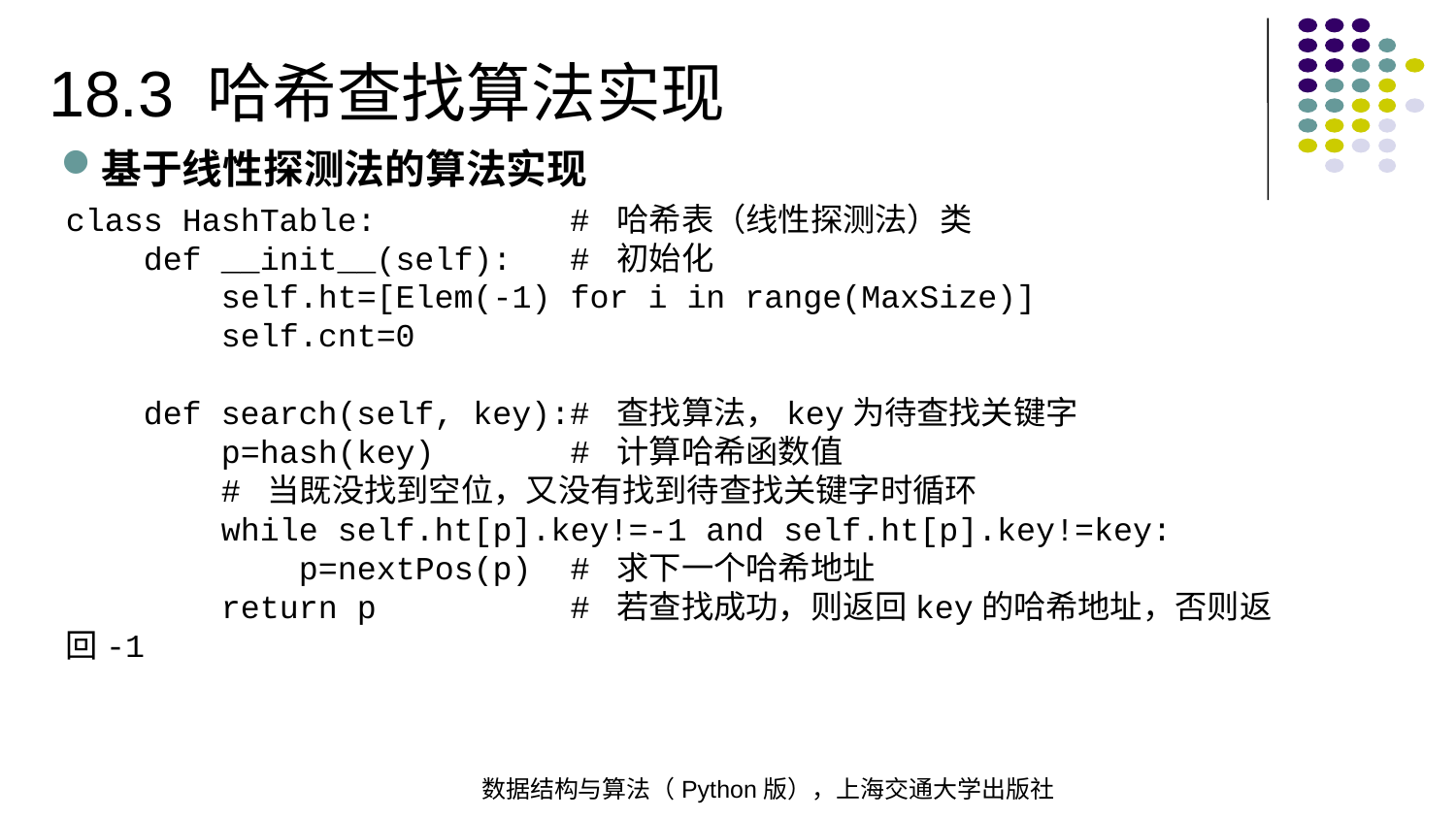

18.3 哈希查找算法实现
基于线性探测法的算法实现
class HashTable:          # 哈希表（线性探测法）类
    def __init__(self):   # 初始化
        self.ht=[Elem(-1) for i in range(MaxSize)]
        self.cnt=0

    def search(self, key):# 查找算法，key为待查找关键字
        p=hash(key)       # 计算哈希函数值
        # 当既没找到空位，又没有找到待查找关键字时循环
        while self.ht[p].key!=-1 and self.ht[p].key!=key:
            p=nextPos(p)  # 求下一个哈希地址
        return p          # 若查找成功，则返回key的哈希地址，否则返回-1